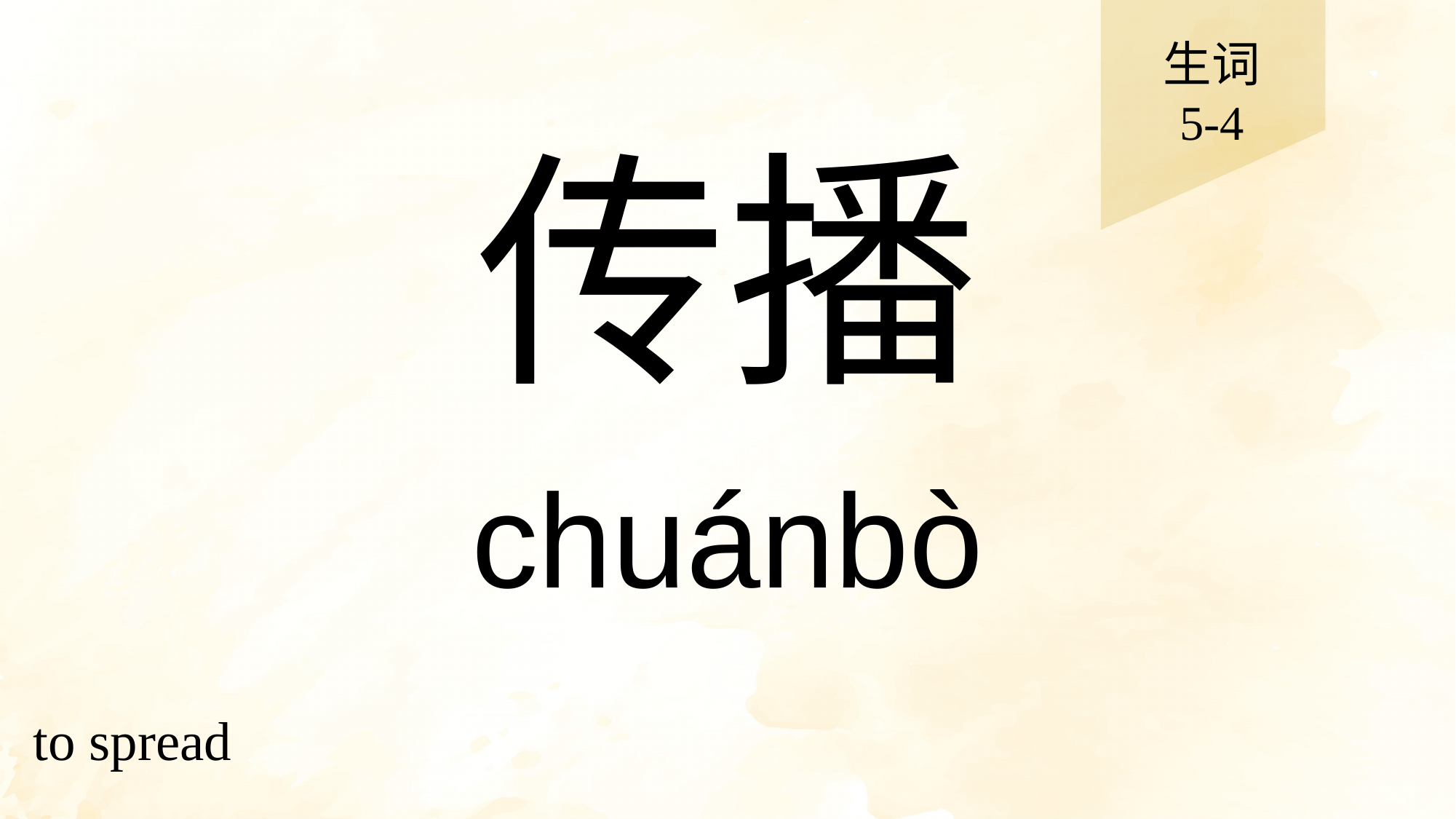

生词
5-4
# 传播
chuánbò
to spread